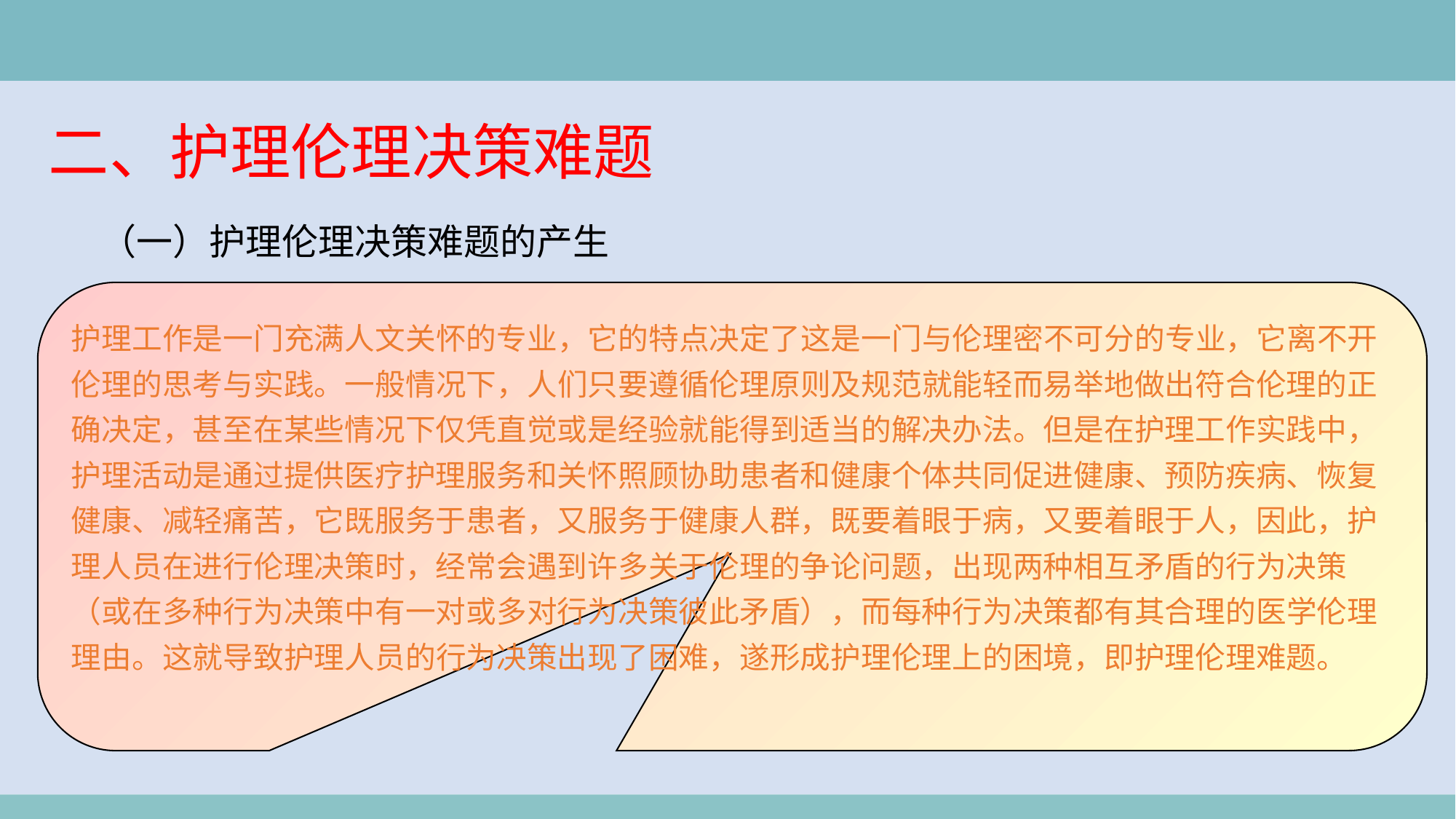

二、护理伦理决策难题
（一）护理伦理决策难题的产生
护理工作是一门充满人文关怀的专业，它的特点决定了这是一门与伦理密不可分的专业，它离不开伦理的思考与实践。一般情况下，人们只要遵循伦理原则及规范就能轻而易举地做出符合伦理的正确决定，甚至在某些情况下仅凭直觉或是经验就能得到适当的解决办法。但是在护理工作实践中，护理活动是通过提供医疗护理服务和关怀照顾协助患者和健康个体共同促进健康、预防疾病、恢复健康、减轻痛苦，它既服务于患者，又服务于健康人群，既要着眼于病，又要着眼于人，因此，护理人员在进行伦理决策时，经常会遇到许多关于伦理的争论问题，出现两种相互矛盾的行为决策（或在多种行为决策中有一对或多对行为决策彼此矛盾），而每种行为决策都有其合理的医学伦理理由。这就导致护理人员的行为决策出现了困难，遂形成护理伦理上的困境，即护理伦理难题。